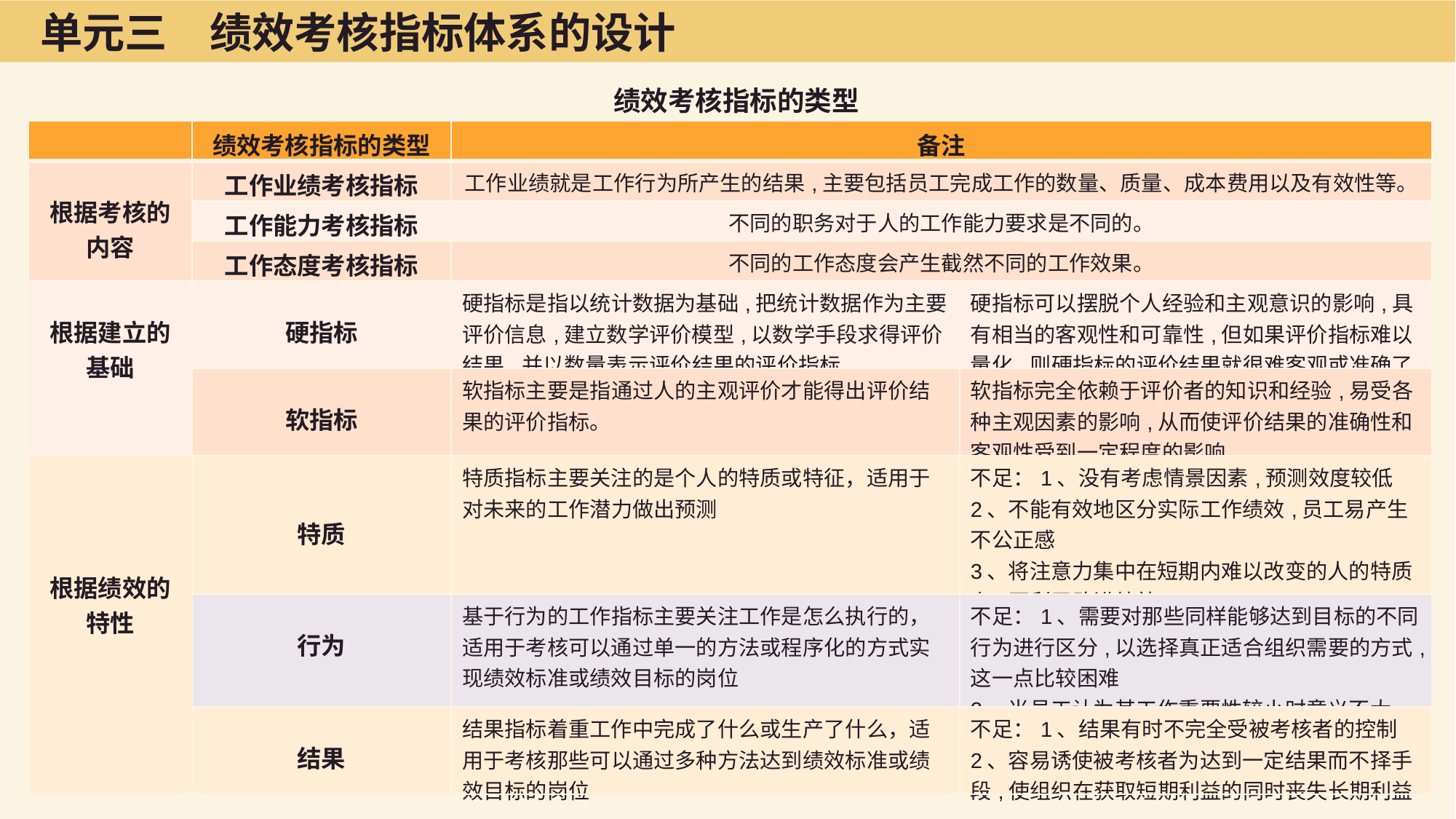

单元三　绩效考核指标体系的设计
绩效考核指标的类型
|  | 绩效考核指标的类型 | 备注 |  |
| --- | --- | --- | --- |
| 根据考核的内容 | 工作业绩考核指标 | 工作业绩就是工作行为所产生的结果,主要包括员工完成工作的数量、质量、成本费用以及有效性等。 |  |
|  | 工作能力考核指标 | 不同的职务对于人的工作能力要求是不同的。 |  |
|  | 工作态度考核指标 | 不同的工作态度会产生截然不同的工作效果。 |  |
| 根据建立的基础 | 硬指标 | 硬指标是指以统计数据为基础,把统计数据作为主要评价信息,建立数学评价模型,以数学手段求得评价结果,并以数量表示评价结果的评价指标。 | 硬指标可以摆脱个人经验和主观意识的影响,具有相当的客观性和可靠性,但如果评价指标难以量化,则硬指标的评价结果就很难客观或准确了。 |
|  | 软指标 | 软指标主要是指通过人的主观评价才能得出评价结果的评价指标。 | 软指标完全依赖于评价者的知识和经验,易受各种主观因素的影响,从而使评价结果的准确性和客观性受到一定程度的影响。 |
| 根据绩效的特性 | 特质 | 特质指标主要关注的是个人的特质或特征，适用于对未来的工作潜力做出预测 | 不足：1、没有考虑情景因素,预测效度较低 2、不能有效地区分实际工作绩效,员工易产生不公正感 3、将注意力集中在短期内难以改变的人的特质上,不利于改进绩效 |
|  | 行为 | 基于行为的工作指标主要关注工作是怎么执行的，适用于考核可以通过单一的方法或程序化的方式实现绩效标准或绩效目标的岗位 | 不足：1、需要对那些同样能够达到目标的不同行为进行区分,以选择真正适合组织需要的方式,这一点比较困难 2、当员工认为其工作重要性较小时意义不大 |
|  | 结果 | 结果指标着重工作中完成了什么或生产了什么，适用于考核那些可以通过多种方法达到绩效标准或绩效目标的岗位 | 不足：1、结果有时不完全受被考核者的控制 2、容易诱使被考核者为达到一定结果而不择手段,使组织在获取短期利益的同时丧失长期利益 |